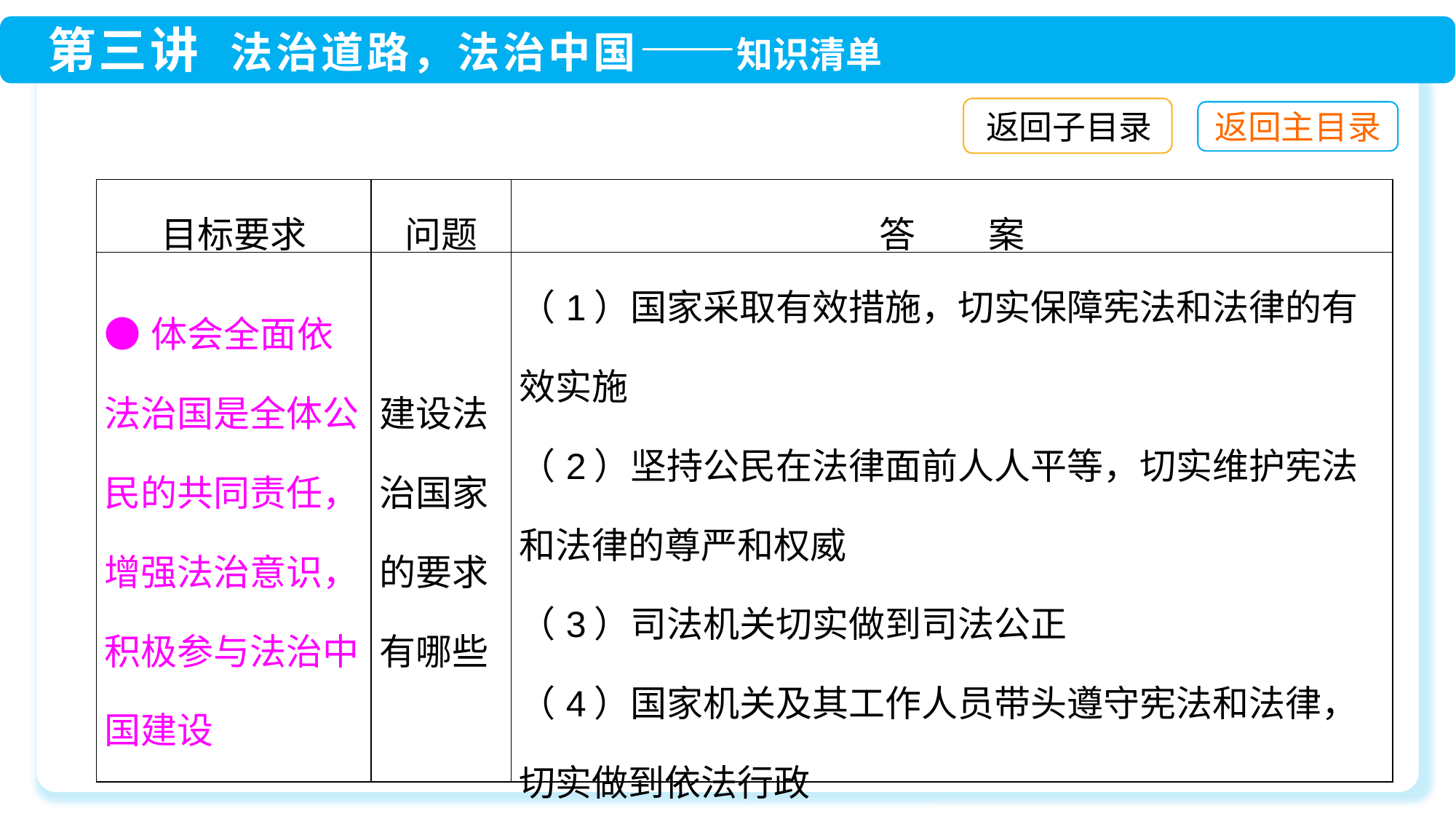

返回子目录
| 目标要求 | 问题 | 答　　案 |
| --- | --- | --- |
| ●体会全面依法治国是全体公民的共同责任，增强法治意识，积极参与法治中国建设 | 建设法治国家的要求有哪些 | （1）国家采取有效措施，切实保障宪法和法律的有效实施 （2）坚持公民在法律面前人人平等，切实维护宪法和法律的尊严和权威 （3）司法机关切实做到司法公正 （4）国家机关及其工作人员带头遵守宪法和法律，切实做到依法行政 （5）公民进一步增强权利意识，自觉履行法律义务 |